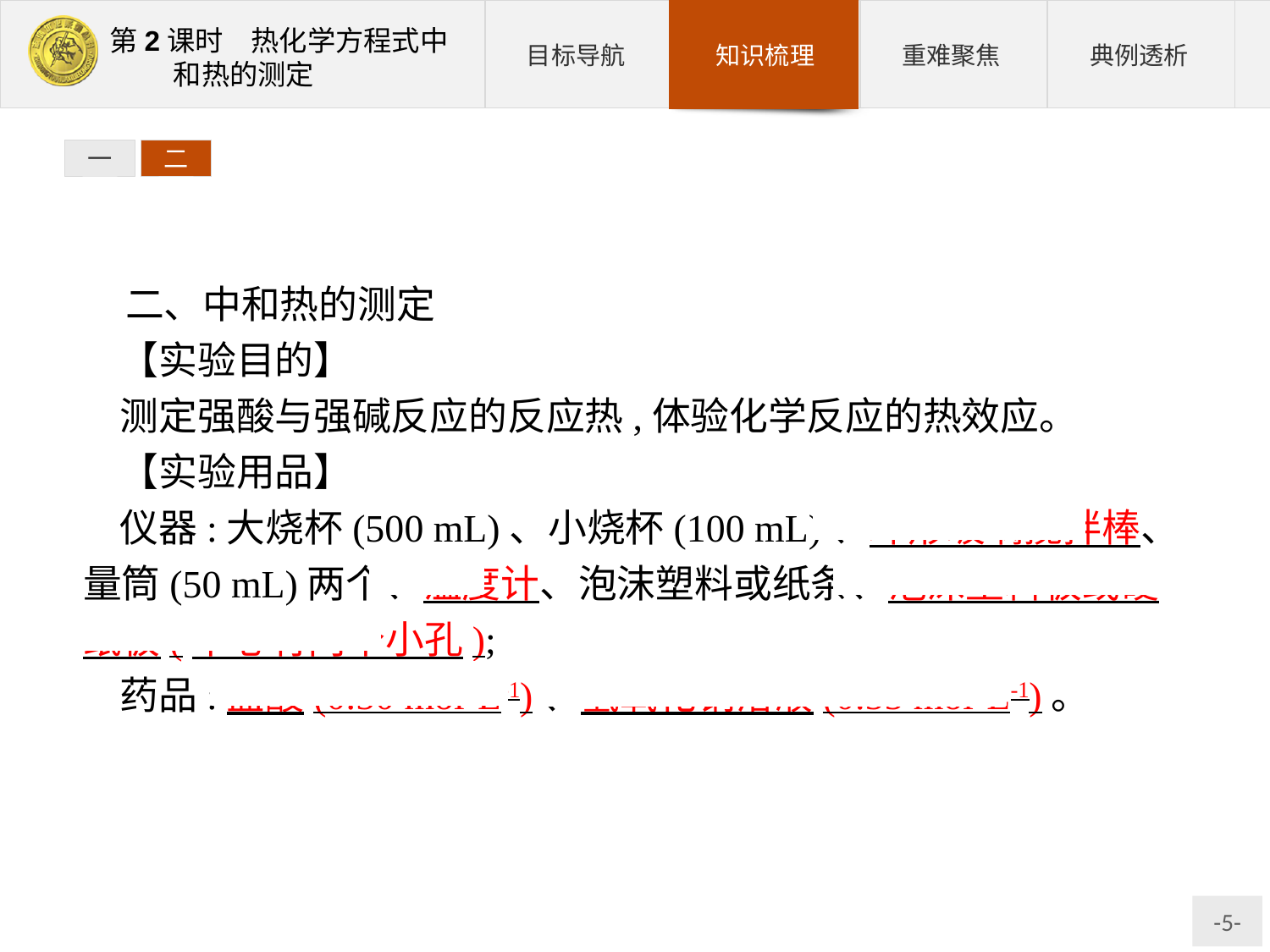

一
二
二、中和热的测定
【实验目的】
测定强酸与强碱反应的反应热,体验化学反应的热效应。
【实验用品】
仪器:大烧杯(500 mL)、小烧杯(100 mL)、环形玻璃搅拌棒、量筒(50 mL)两个、温度计、泡沫塑料或纸条、泡沫塑料板或硬纸板(中心有两个小孔);
药品:盐酸(0.50 mol·L-1)、氢氧化钠溶液(0.55 mol·L-1)。